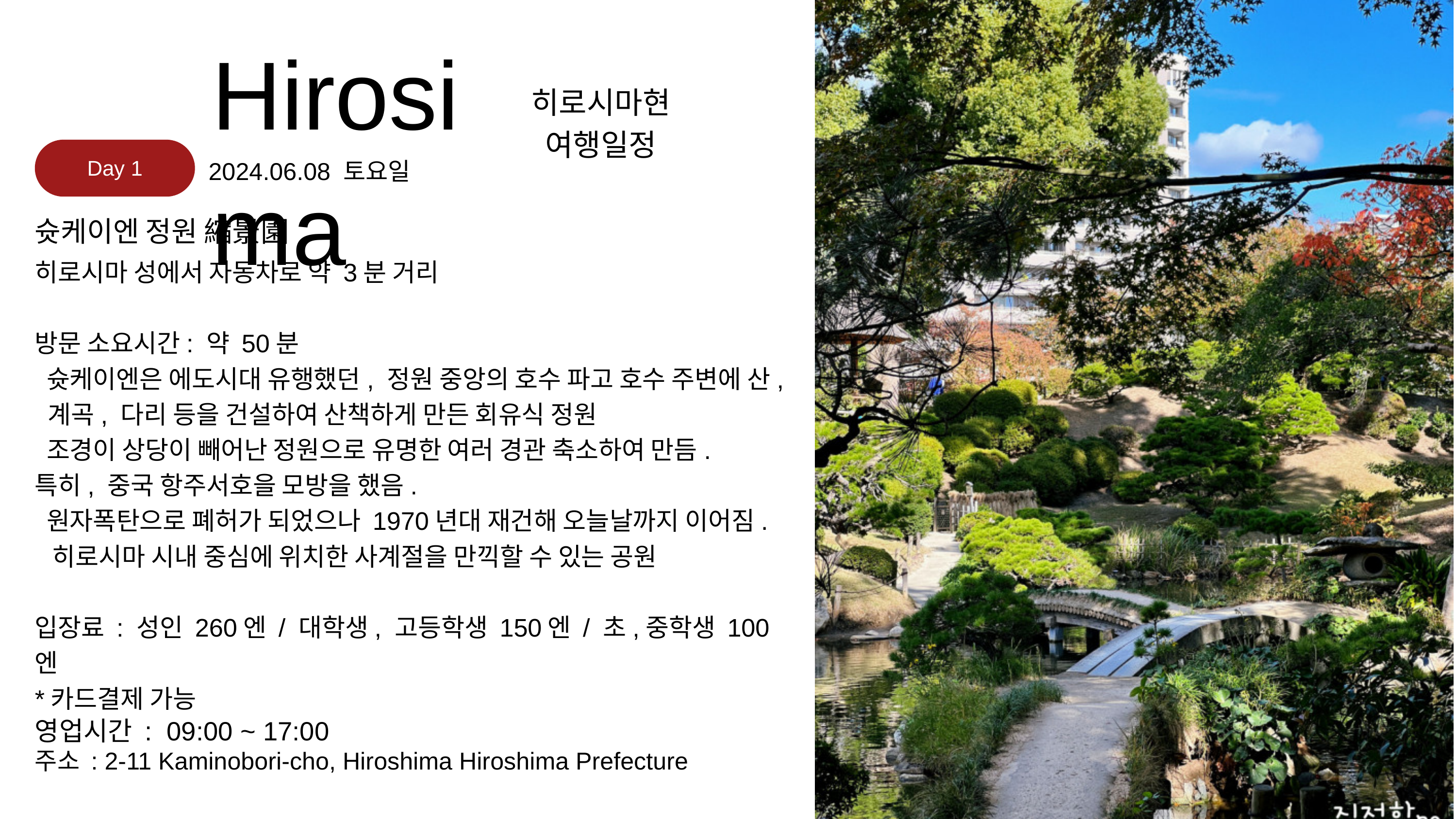

Hirosima
히로시마현 여행일정

Day 1
2024.06.08 토요일
슛케이엔 정원 縮景園
히로시마 성에서 자동차로 약 3분 거리

방문 소요시간: 약 50분
 슛케이엔은 에도시대 유행했던, 정원 중앙의 호수 파고 호수 주변에 산, 계곡, 다리 등을 건설하여 산책하게 만든 회유식 정원
 조경이 상당이 빼어난 정원으로 유명한 여러 경관 축소하여 만듬.
특히, 중국 항주서호을 모방을 했음.
 원자폭탄으로 폐허가 되었으나 1970년대 재건해 오늘날까지 이어짐.
  히로시마 시내 중심에 위치한 사계절을 만끽할 수 있는 공원

입장료 : 성인 260엔 / 대학생, 고등학생 150엔 / 초,중학생 100엔
*카드결제 가능
영업시간 :  09:00 ~ 17:00
주소 : 2-11 Kaminobori-cho, Hiroshima Hiroshima Prefecture